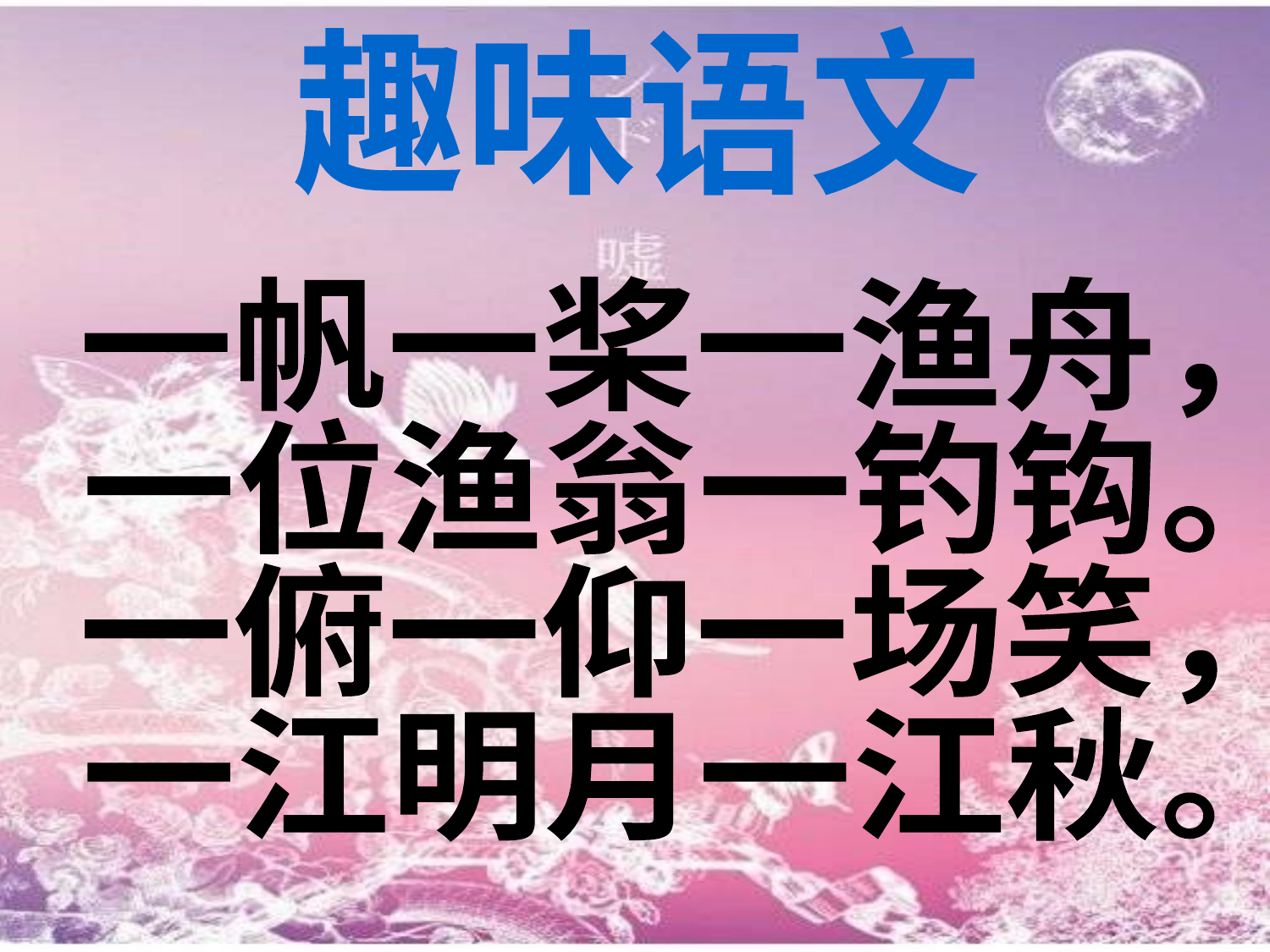

趣味语文
一帆一桨一渔舟，
一位渔翁一钓钩。
一俯一仰一场笑，
一江明月一江秋。